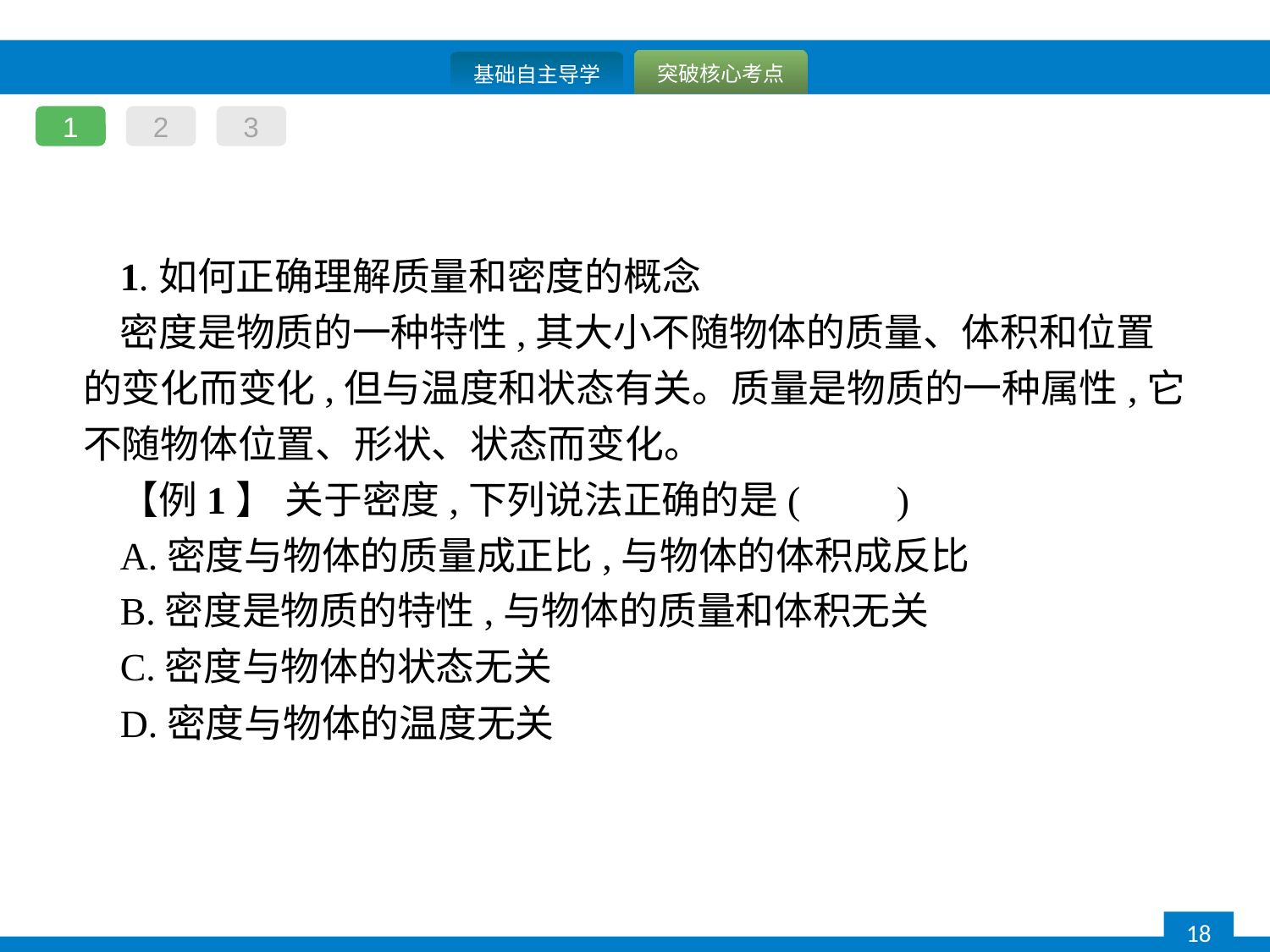

1
2
3
1.如何正确理解质量和密度的概念
密度是物质的一种特性,其大小不随物体的质量、体积和位置的变化而变化,但与温度和状态有关。质量是物质的一种属性,它不随物体位置、形状、状态而变化。
【例1】 关于密度,下列说法正确的是(　　)
A.密度与物体的质量成正比,与物体的体积成反比
B.密度是物质的特性,与物体的质量和体积无关
C.密度与物体的状态无关
D.密度与物体的温度无关